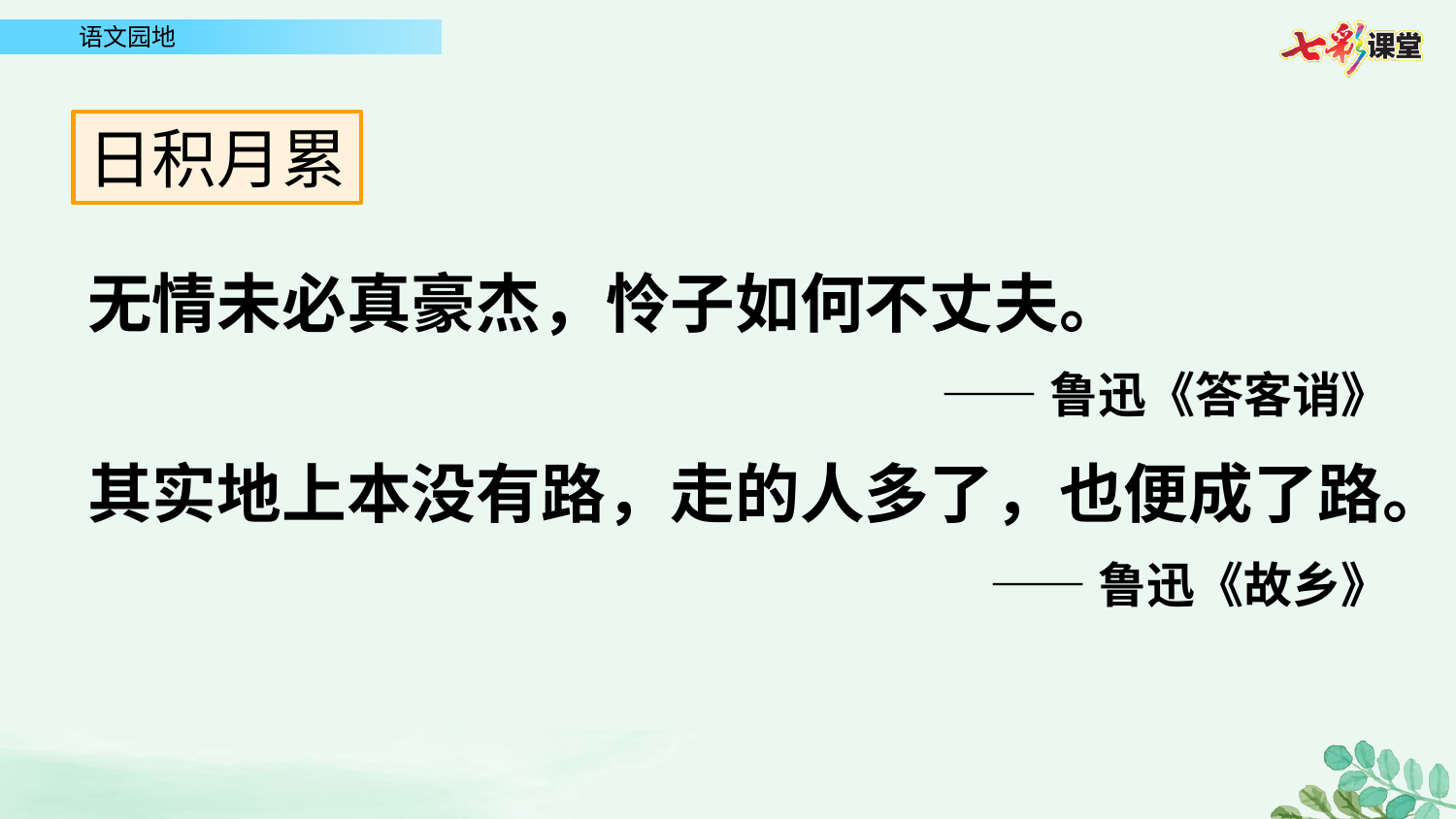

日积月累
无情未必真豪杰，怜子如何不丈夫。
——鲁迅《答客诮》
其实地上本没有路，走的人多了，也便成了路。
——鲁迅《故乡》